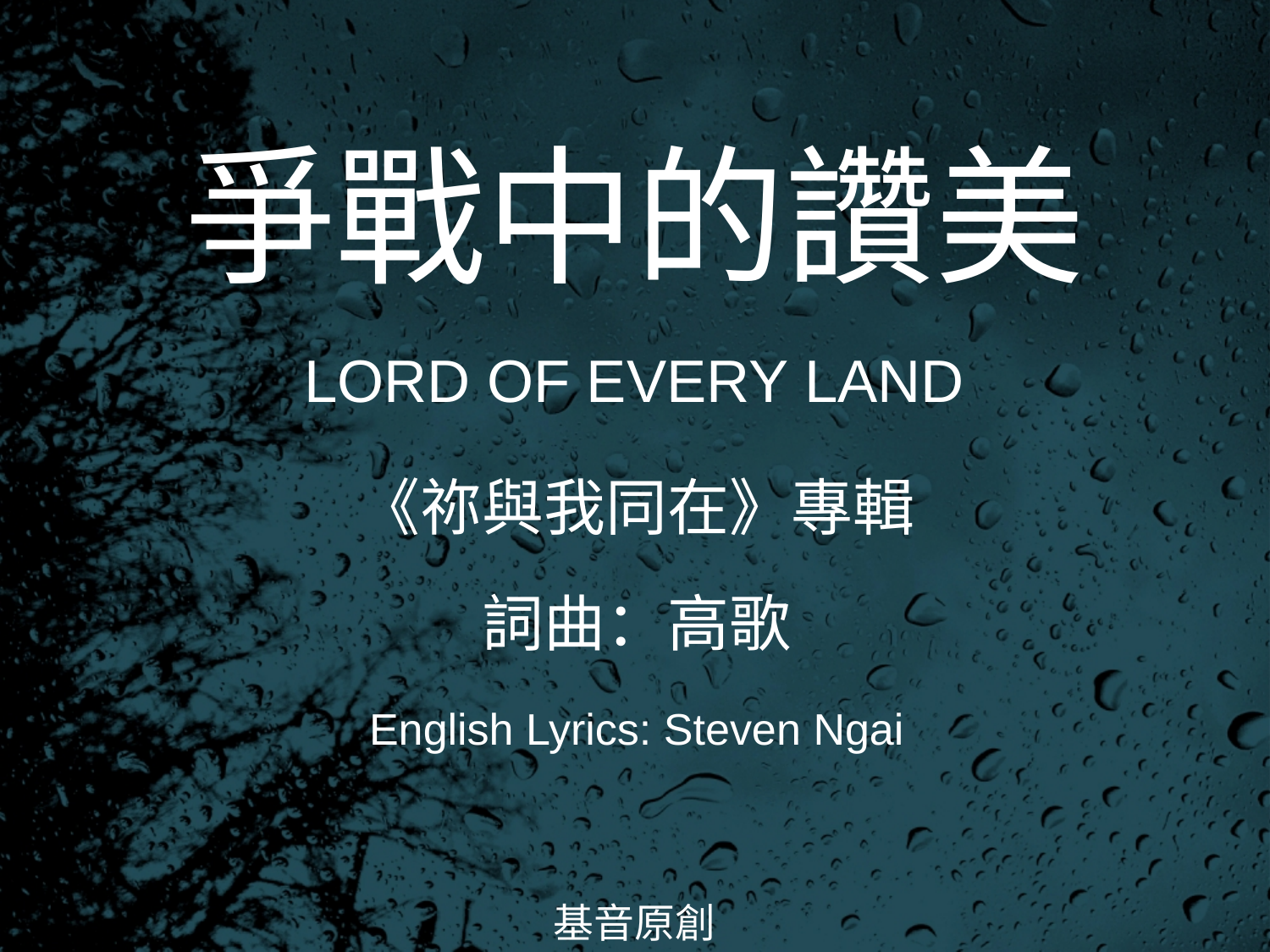

爭戰中的讚美
LORD OF EVERY LAND
# 《祢與我同在》專輯 詞曲：高歌 English Lyrics: Steven Ngai

基音原創